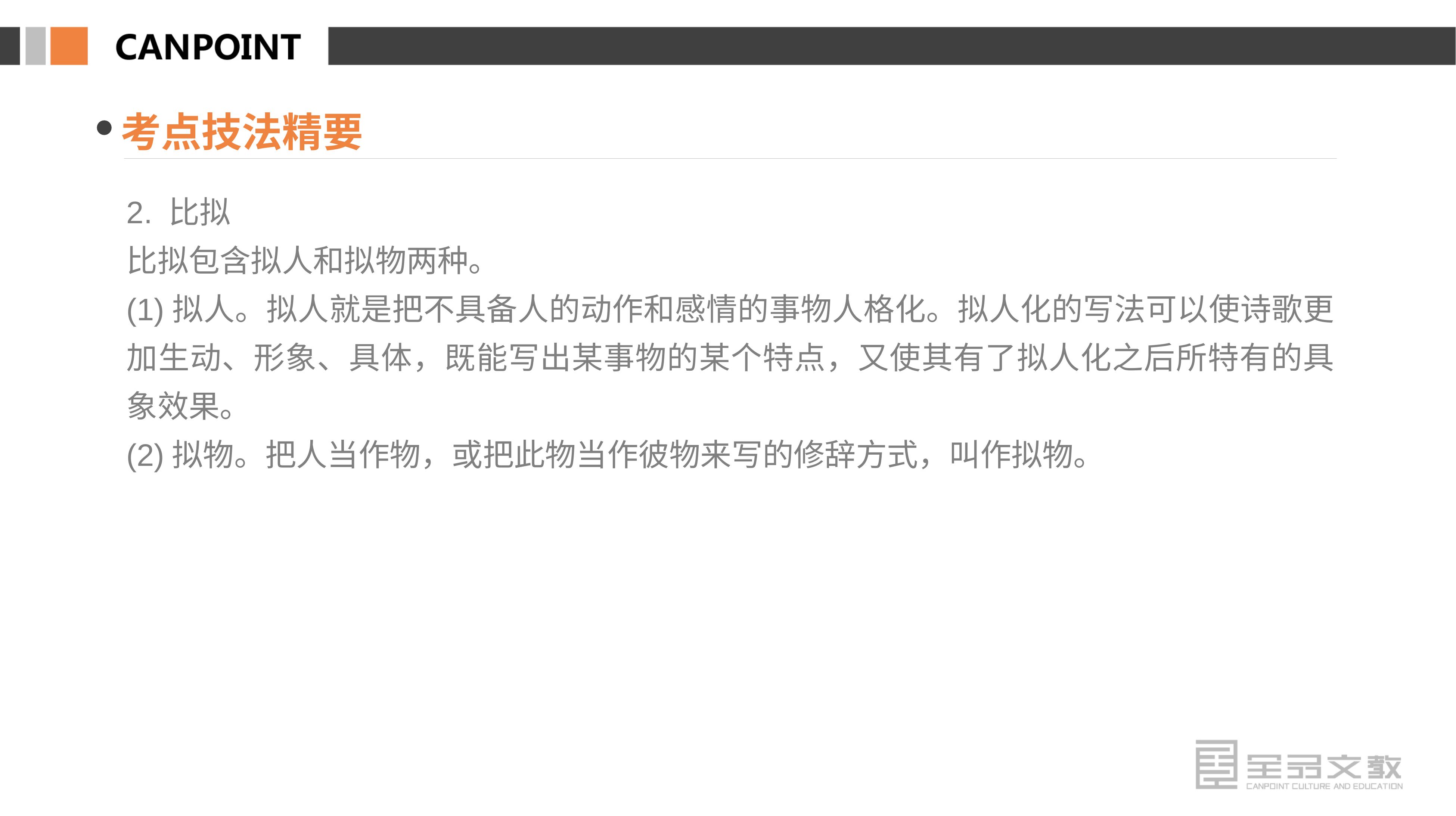

考点技法精要

2. 比拟
比拟包含拟人和拟物两种。
(1)拟人。拟人就是把不具备人的动作和感情的事物人格化。拟人化的写法可以使诗歌更加生动、形象、具体，既能写出某事物的某个特点，又使其有了拟人化之后所特有的具象效果。
(2)拟物。把人当作物，或把此物当作彼物来写的修辞方式，叫作拟物。